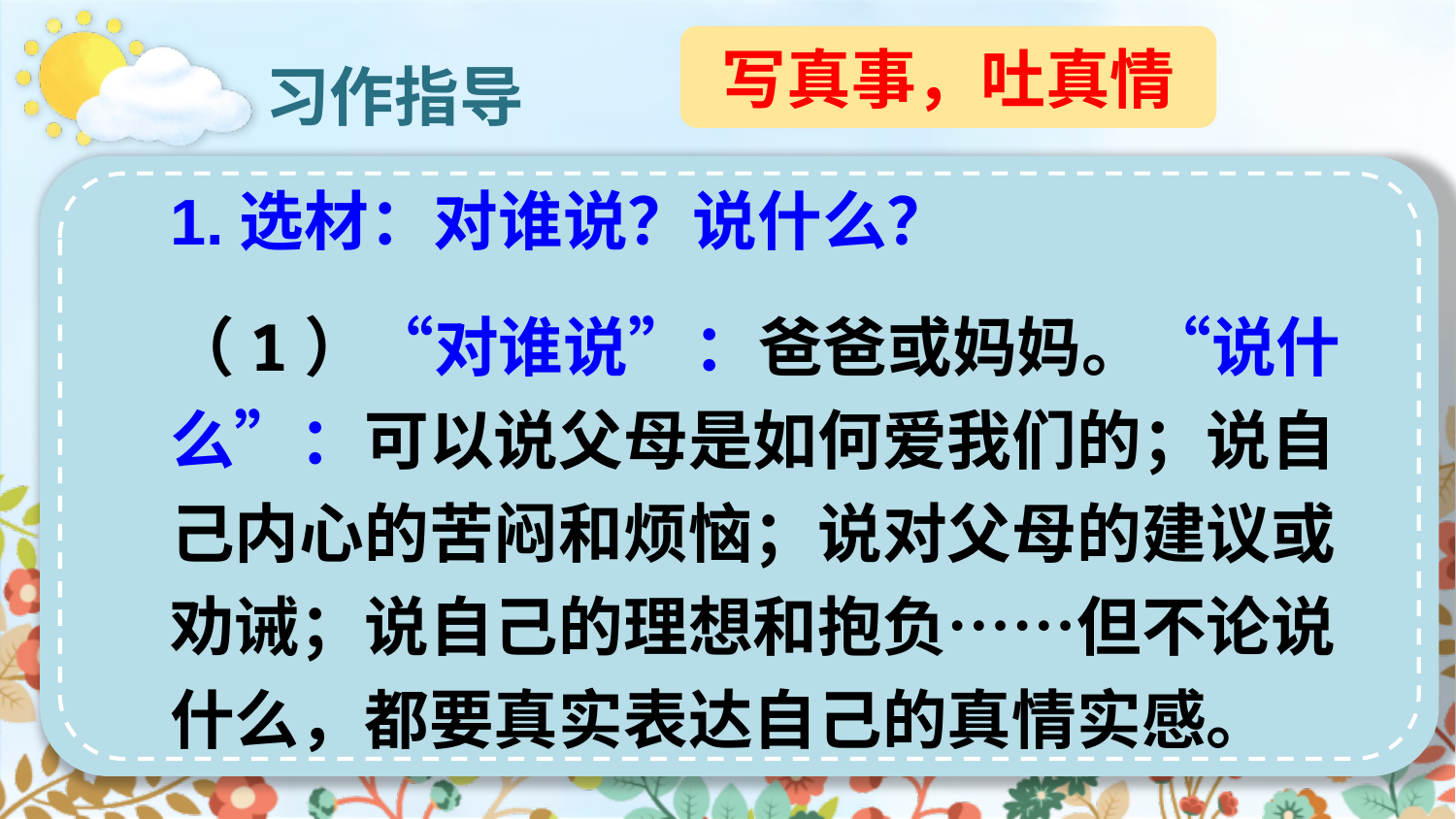

写真事，吐真情
习作指导
1.选材：对谁说？说什么？
（1）“对谁说”：爸爸或妈妈。“说什么”：可以说父母是如何爱我们的；说自己内心的苦闷和烦恼；说对父母的建议或劝诫；说自己的理想和抱负……但不论说什么，都要真实表达自己的真情实感。